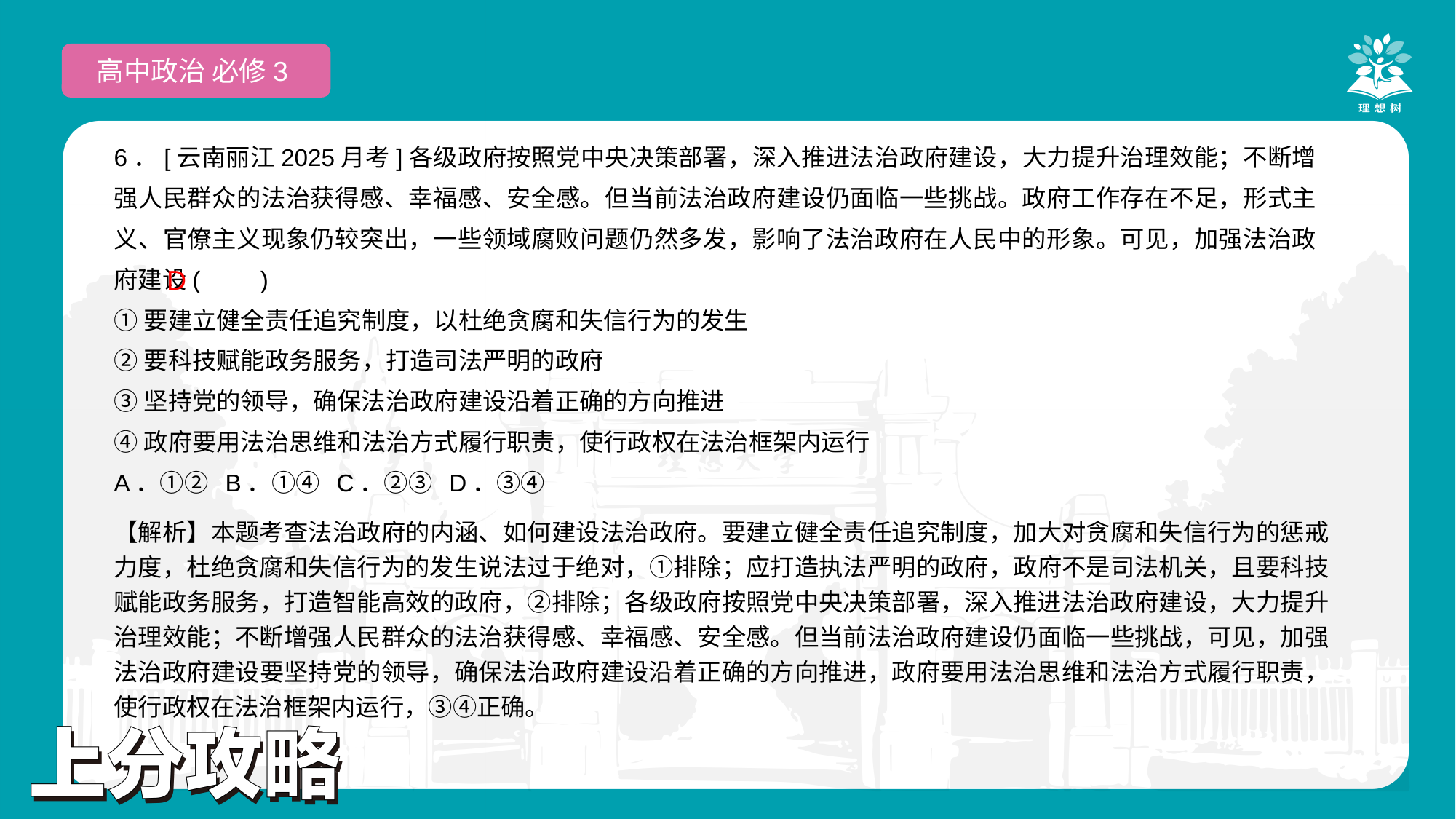

高中政治 必修3
6．[云南丽江2025月考]各级政府按照党中央决策部署，深入推进法治政府建设，大力提升治理效能；不断增强人民群众的法治获得感、幸福感、安全感。但当前法治政府建设仍面临一些挑战。政府工作存在不足，形式主义、官僚主义现象仍较突出，一些领域腐败问题仍然多发，影响了法治政府在人民中的形象。可见，加强法治政府建设(　　)
①要建立健全责任追究制度，以杜绝贪腐和失信行为的发生
②要科技赋能政务服务，打造司法严明的政府
③坚持党的领导，确保法治政府建设沿着正确的方向推进
④政府要用法治思维和法治方式履行职责，使行政权在法治框架内运行
A．①②  B．①④  C．②③  D．③④
D
【解析】本题考查法治政府的内涵、如何建设法治政府。要建立健全责任追究制度，加大对贪腐和失信行为的惩戒力度，杜绝贪腐和失信行为的发生说法过于绝对，①排除；应打造执法严明的政府，政府不是司法机关，且要科技赋能政务服务，打造智能高效的政府，②排除；各级政府按照党中央决策部署，深入推进法治政府建设，大力提升治理效能；不断增强人民群众的法治获得感、幸福感、安全感。但当前法治政府建设仍面临一些挑战，可见，加强法治政府建设要坚持党的领导，确保法治政府建设沿着正确的方向推进，政府要用法治思维和法治方式履行职责，使行政权在法治框架内运行，③④正确。